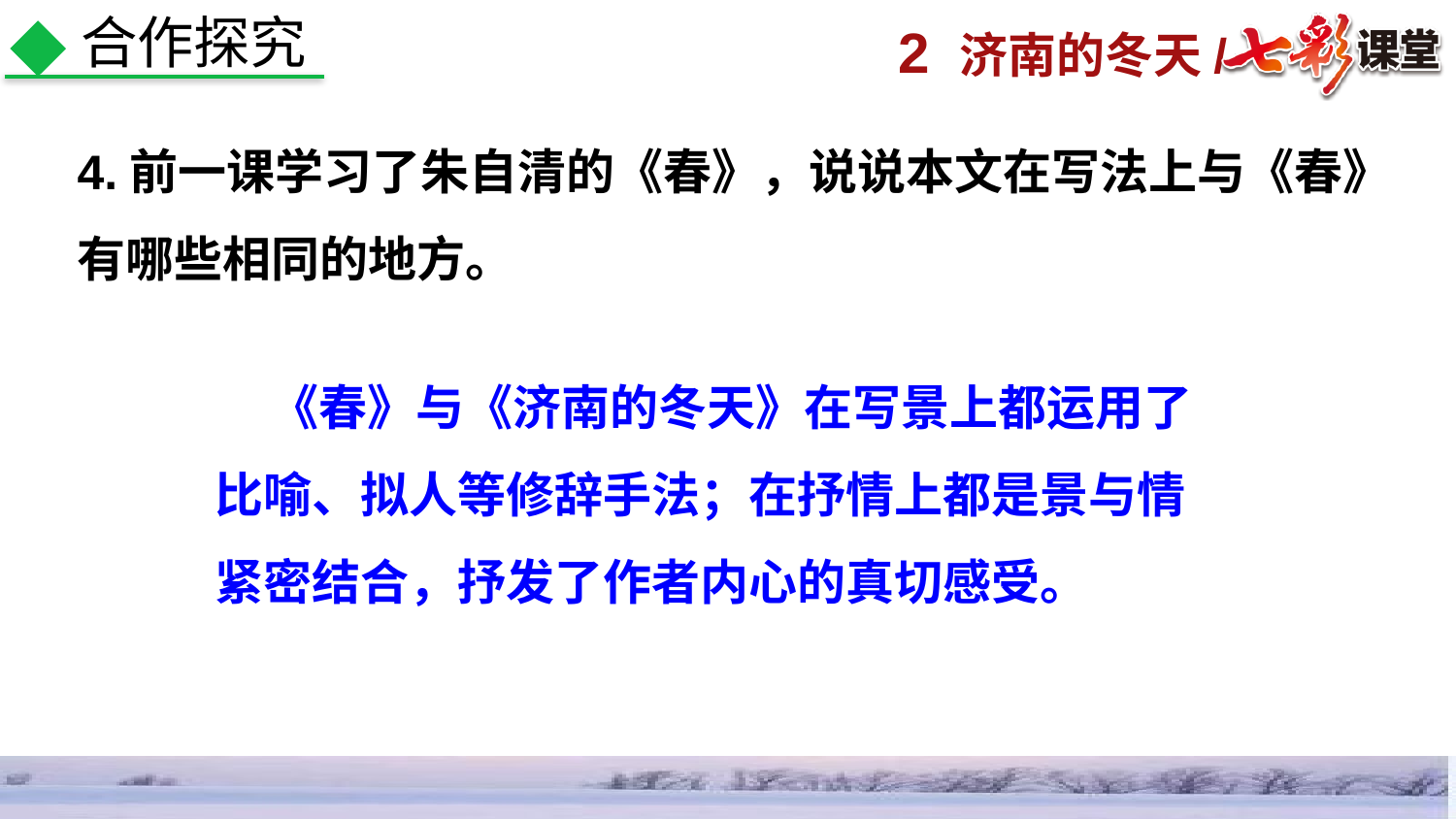

合作探究

4.前一课学习了朱自清的《春》，说说本文在写法上与《春》有哪些相同的地方。
    《春》与《济南的冬天》在写景上都运用了比喻、拟人等修辞手法；在抒情上都是景与情紧密结合，抒发了作者内心的真切感受。